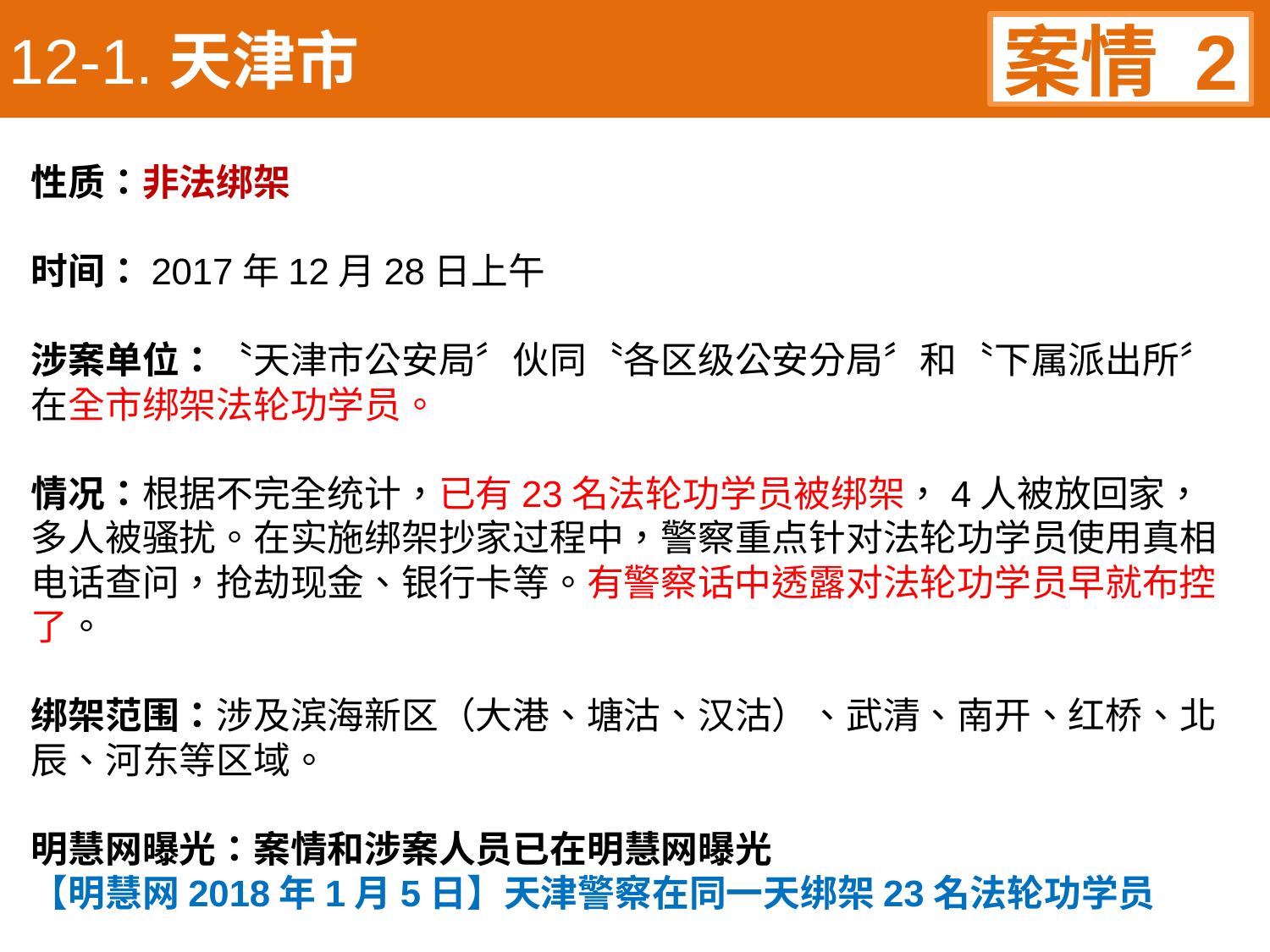

12-1.天津市
案情 2

性质：非法绑架

时间：2017年12月28日上午

涉案单位：〝天津市公安局〞伙同〝各区级公安分局〞和〝下属派出所〞在全市绑架法轮功学员。

情况：根据不完全统计，已有23名法轮功学员被绑架，4人被放回家，多人被骚扰。在实施绑架抄家过程中，警察重点针对法轮功学员使用真相电话查问，抢劫现金、银行卡等。有警察话中透露对法轮功学员早就布控了。

绑架范围：涉及滨海新区（大港、塘沽、汉沽）、武清、南开、红桥、北辰、河东等区域。

明慧网曝光：案情和涉案人员已在明慧网曝光
【明慧网2018年1月5日】天津警察在同一天绑架23名法轮功学员